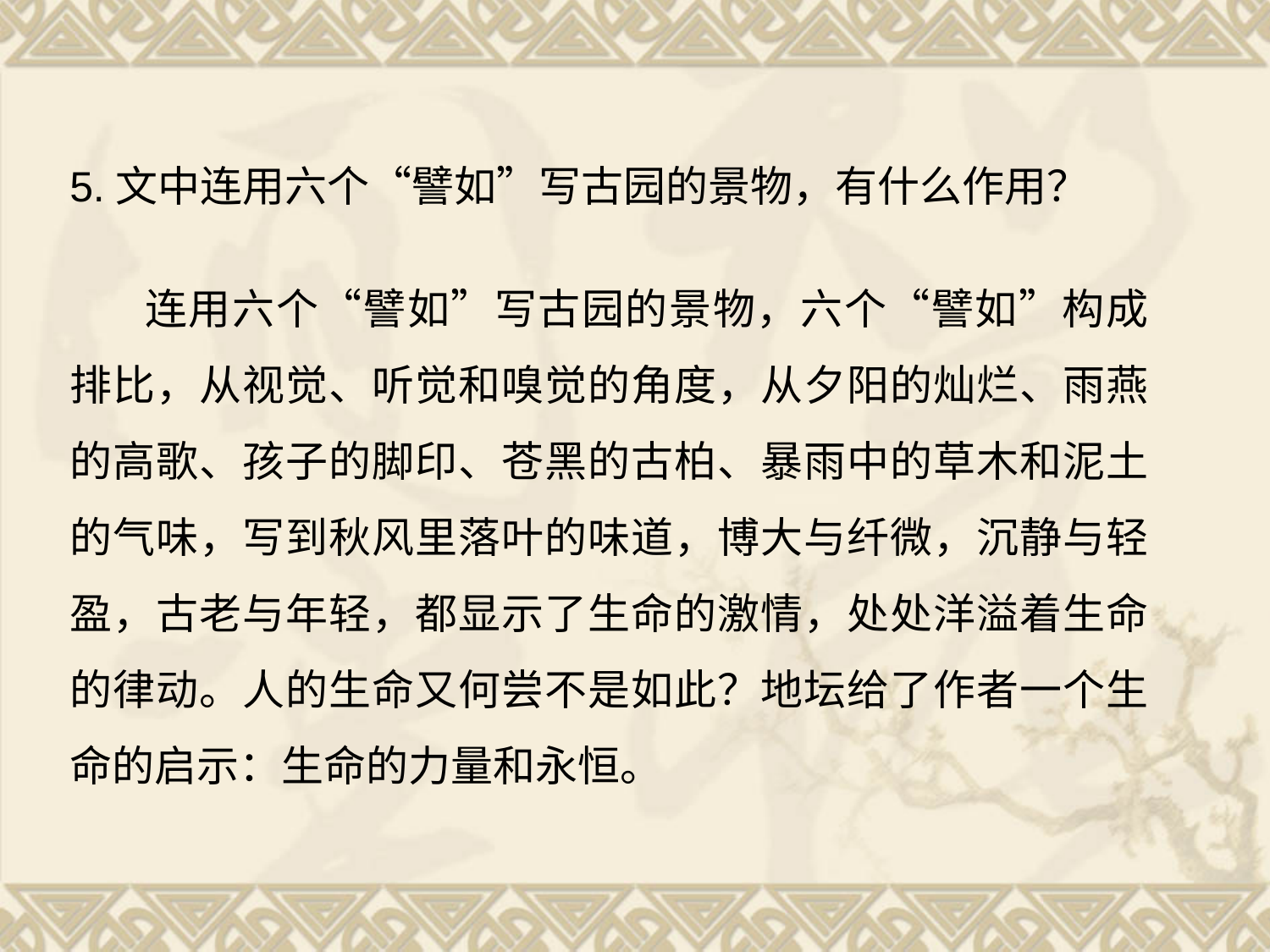

5.文中连用六个“譬如”写古园的景物，有什么作用？
连用六个“譬如”写古园的景物，六个“譬如”构成排比，从视觉、听觉和嗅觉的角度，从夕阳的灿烂、雨燕的高歌、孩子的脚印、苍黑的古柏、暴雨中的草木和泥土的气味，写到秋风里落叶的味道，博大与纤微，沉静与轻盈，古老与年轻，都显示了生命的激情，处处洋溢着生命的律动。人的生命又何尝不是如此？地坛给了作者一个生命的启示：生命的力量和永恒。